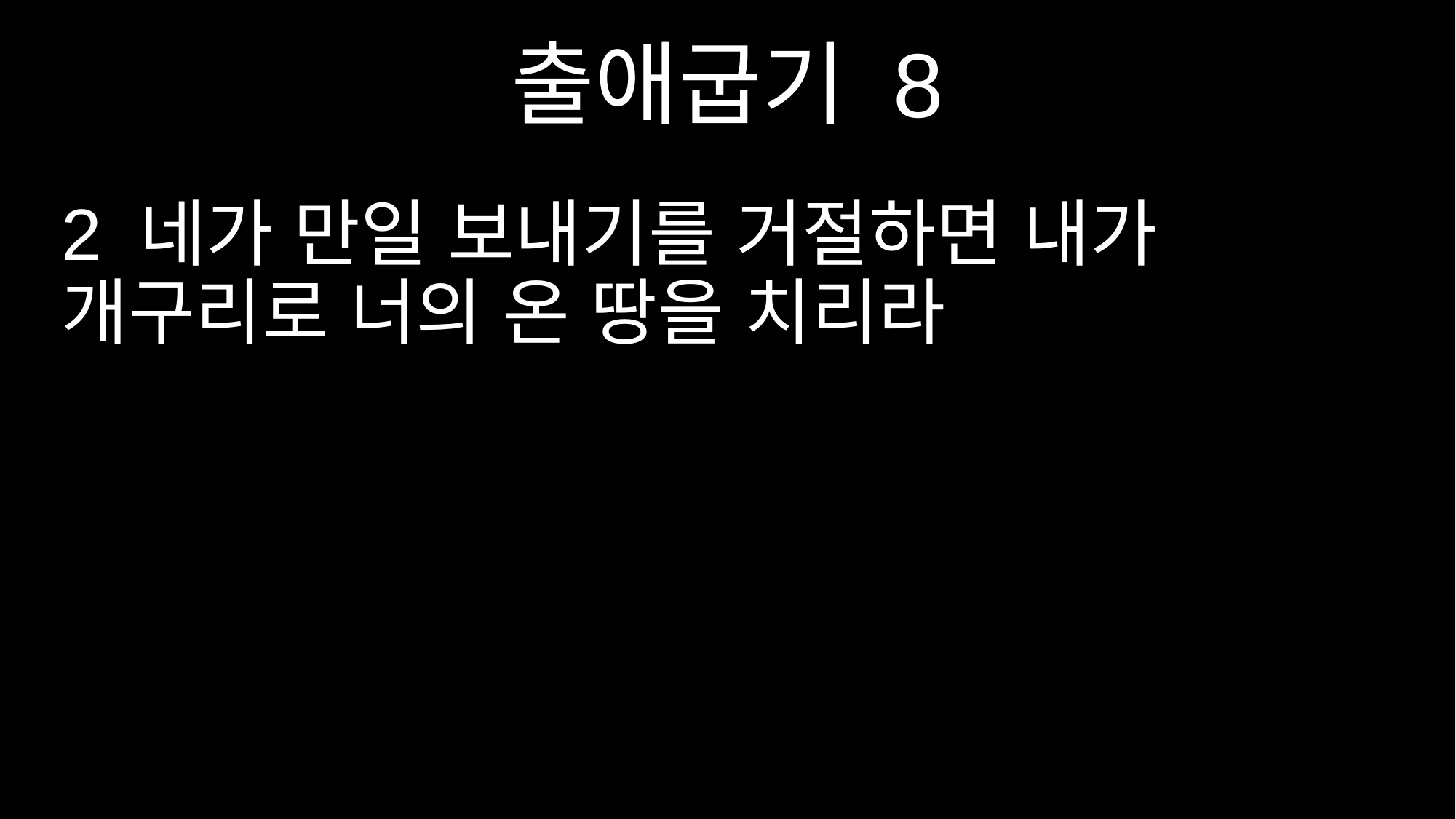

출애굽기 8
2 네가 만일 보내기를 거절하면 내가 개구리로 너의 온 땅을 치리라